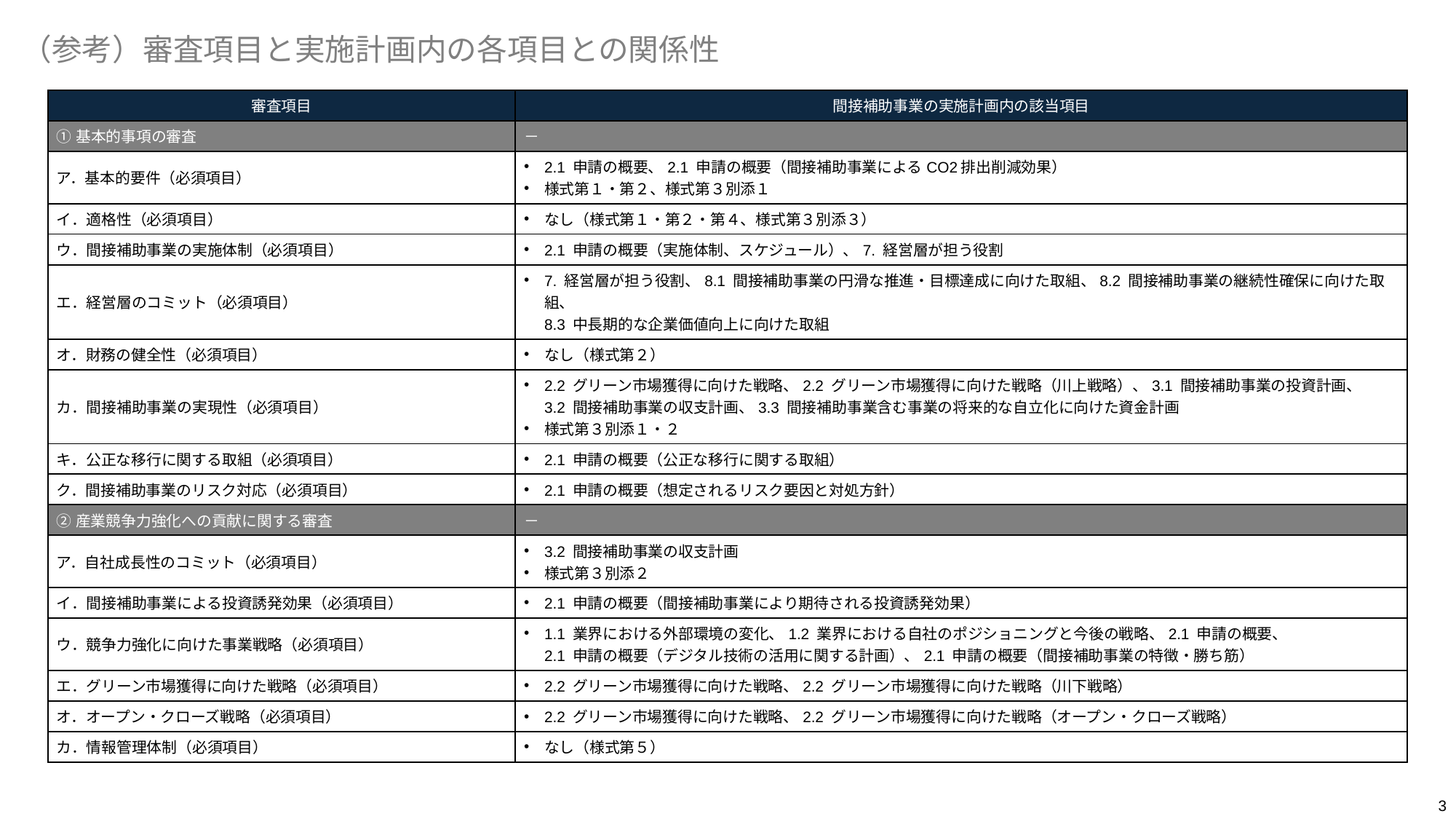

（参考）審査項目と実施計画内の各項目との関係性
| 審査項目 | 間接補助事業の実施計画内の該当項目 |
| --- | --- |
| ①基本的事項の審査 | － |
| ア．基本的要件（必須項目） | 2.1 申請の概要、2.1 申請の概要（間接補助事業によるCO2排出削減効果） 様式第１・第２、様式第３別添１ |
| イ．適格性（必須項目） | なし（様式第１・第２・第４、様式第３別添３） |
| ウ．間接補助事業の実施体制（必須項目） | 2.1 申請の概要（実施体制、スケジュール）、7. 経営層が担う役割 |
| エ．経営層のコミット（必須項目） | 7. 経営層が担う役割、8.1 間接補助事業の円滑な推進・目標達成に向けた取組、8.2 間接補助事業の継続性確保に向けた取組、 8.3 中長期的な企業価値向上に向けた取組 |
| オ．財務の健全性（必須項目） | なし（様式第２） |
| カ．間接補助事業の実現性（必須項目） | 2.2 グリーン市場獲得に向けた戦略、2.2 グリーン市場獲得に向けた戦略（川上戦略）、3.1 間接補助事業の投資計画、 3.2 間接補助事業の収支計画、3.3 間接補助事業含む事業の将来的な自立化に向けた資金計画 様式第３別添１・２ |
| キ．公正な移行に関する取組（必須項目） | 2.1 申請の概要（公正な移行に関する取組） |
| ク．間接補助事業のリスク対応（必須項目） | 2.1 申請の概要（想定されるリスク要因と対処方針） |
| ②産業競争力強化への貢献に関する審査 | － |
| ア．自社成長性のコミット（必須項目） | 3.2 間接補助事業の収支計画 様式第３別添２ |
| イ．間接補助事業による投資誘発効果（必須項目） | 2.1 申請の概要（間接補助事業により期待される投資誘発効果） |
| ウ．競争力強化に向けた事業戦略（必須項目） | 1.1 業界における外部環境の変化、1.2 業界における自社のポジショニングと今後の戦略、2.1 申請の概要、 2.1 申請の概要（デジタル技術の活用に関する計画）、2.1 申請の概要（間接補助事業の特徴・勝ち筋） |
| エ．グリーン市場獲得に向けた戦略（必須項目） | 2.2 グリーン市場獲得に向けた戦略、2.2 グリーン市場獲得に向けた戦略（川下戦略） |
| オ．オープン・クローズ戦略（必須項目） | 2.2 グリーン市場獲得に向けた戦略、2.2 グリーン市場獲得に向けた戦略（オープン・クローズ戦略） |
| カ．情報管理体制（必須項目） | なし（様式第５） |